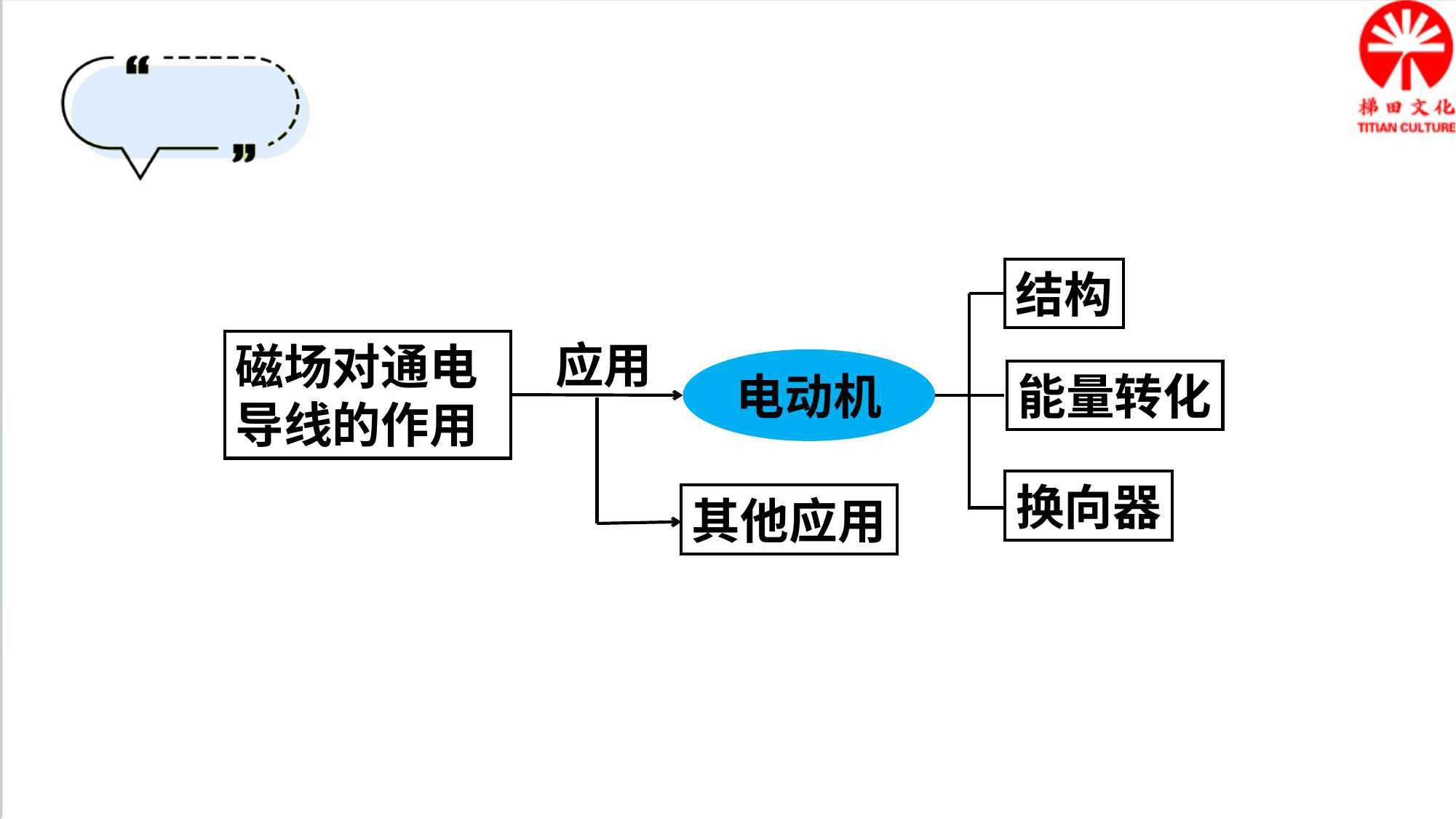

结构
应用
磁场对通电导线的作用
电动机
能量转化
换向器
其他应用